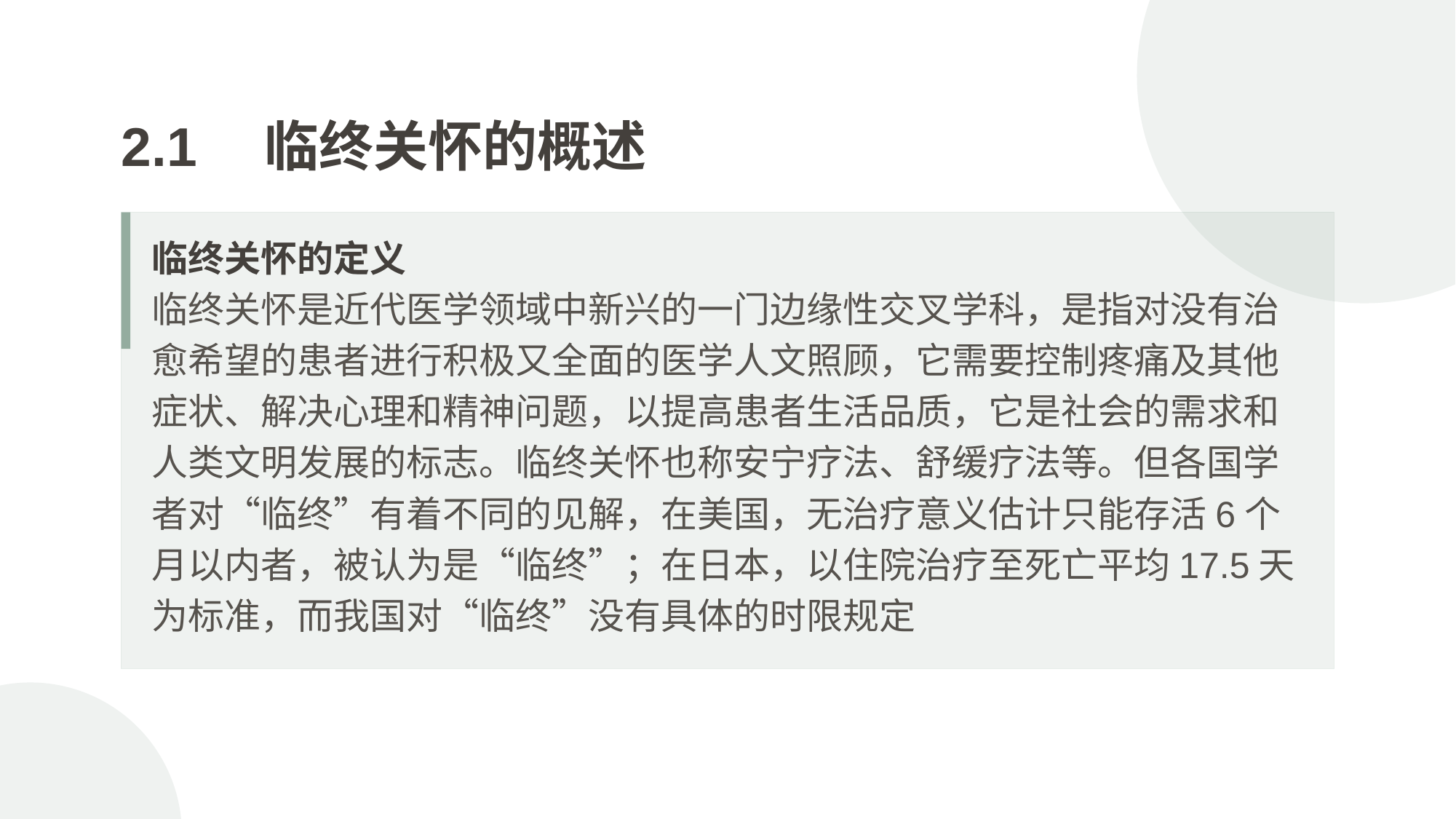

2.1　临终关怀的概述

临终关怀的定义
临终关怀是近代医学领域中新兴的一门边缘性交叉学科，是指对没有治愈希望的患者进行积极又全面的医学人文照顾，它需要控制疼痛及其他症状、解决心理和精神问题，以提高患者生活品质，它是社会的需求和人类文明发展的标志。临终关怀也称安宁疗法、舒缓疗法等。但各国学者对“临终”有着不同的见解，在美国，无治疗意义估计只能存活6个月以内者，被认为是“临终”；在日本，以住院治疗至死亡平均17.5天为标准，而我国对“临终”没有具体的时限规定